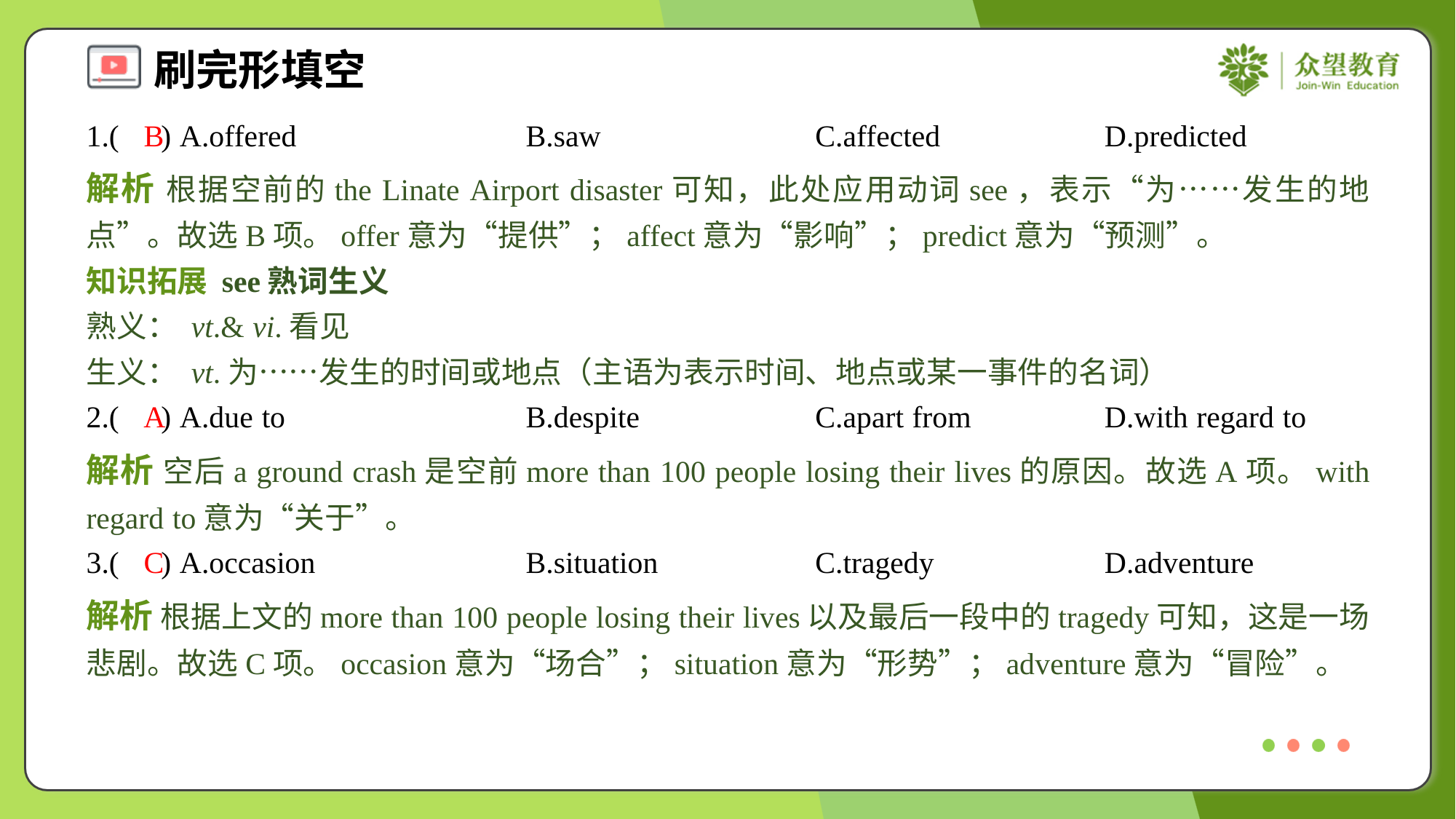

1.(     ) A.offered	B.saw	C.affected	D.predicted
B
解析 根据空前的the Linate Airport disaster可知，此处应用动词see，表示“为……发生的地点”。故选B项。offer意为“提供”；affect意为“影响”；predict意为“预测”。
知识拓展 see熟词生义
熟义： vt.& vi.看见
生义： vt.为……发生的时间或地点（主语为表示时间、地点或某一事件的名词）
2.(     ) A.due to	B.despite	C.apart from	D.with regard to
A
解析 空后a ground crash是空前more than 100 people losing their lives的原因。故选A项。with regard to意为“关于”。
3.(     ) A.occasion	B.situation	C.tragedy	D.adventure
C
解析 根据上文的more than 100 people losing their lives以及最后一段中的tragedy可知，这是一场悲剧。故选C项。occasion意为“场合”；situation意为“形势”；adventure意为“冒险”。